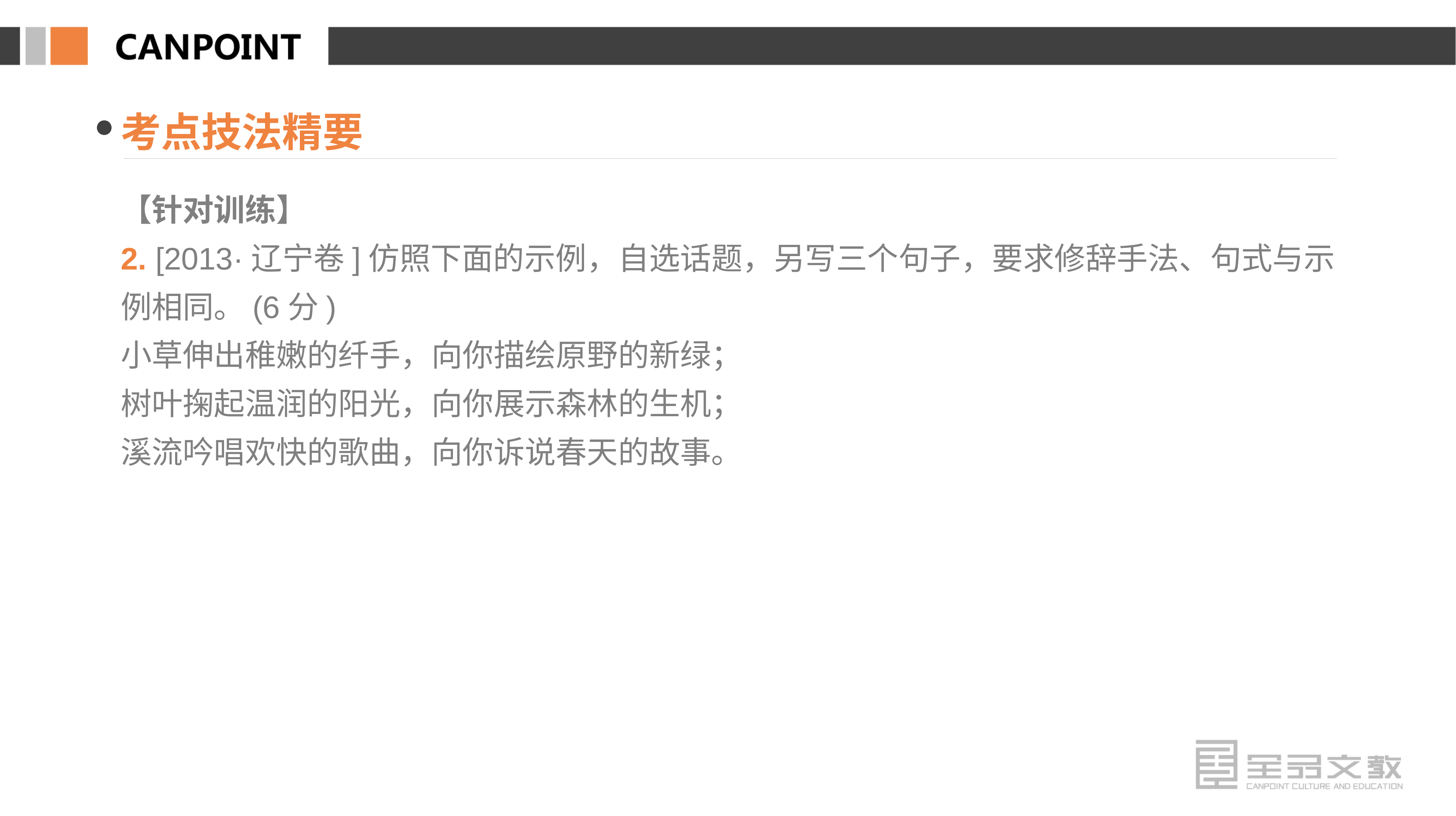

考点技法精要

【针对训练】
2. [2013·辽宁卷]仿照下面的示例，自选话题，另写三个句子，要求修辞手法、句式与示例相同。(6分)
小草伸出稚嫩的纤手，向你描绘原野的新绿；
树叶掬起温润的阳光，向你展示森林的生机；
溪流吟唱欢快的歌曲，向你诉说春天的故事。